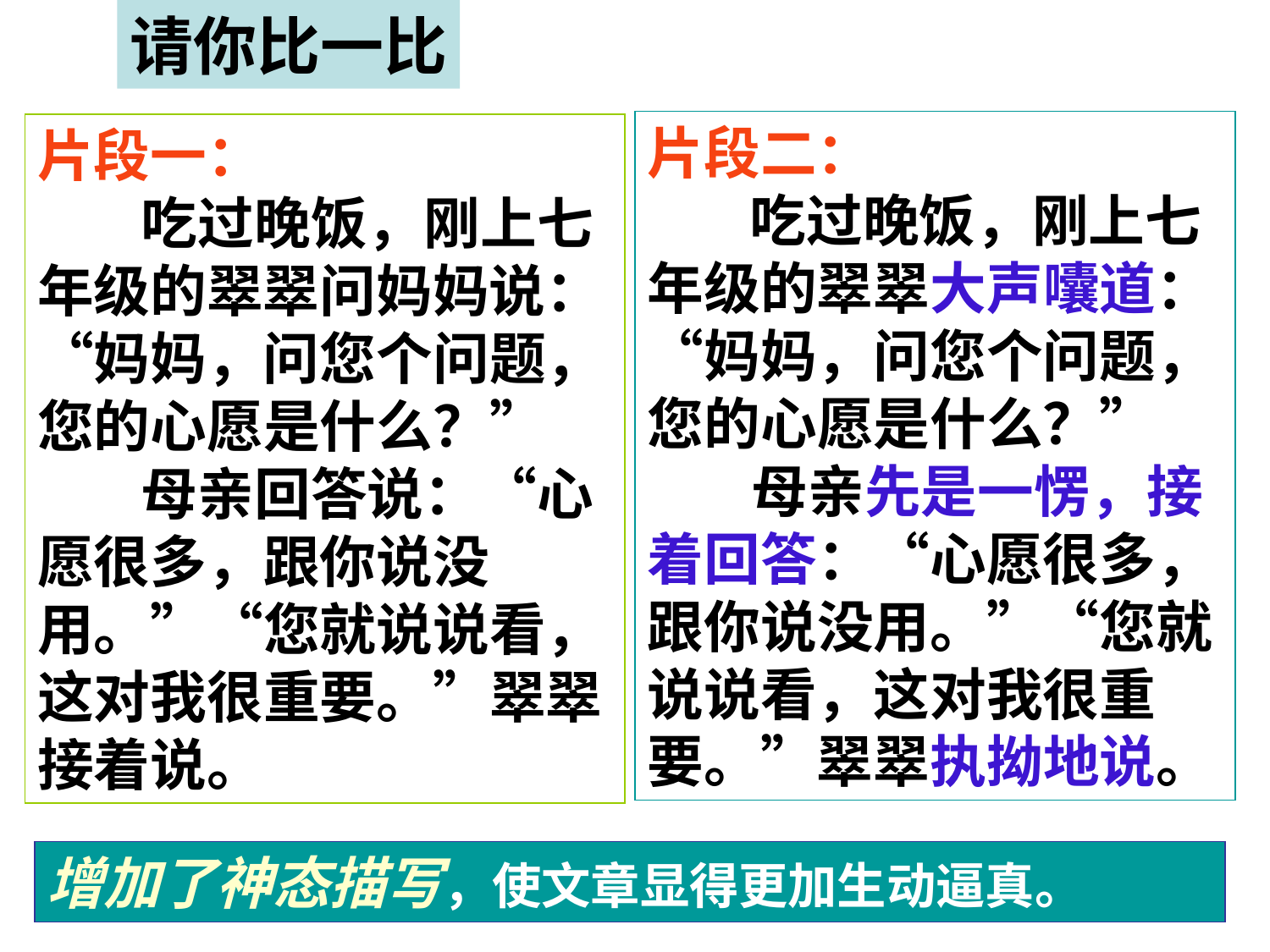

请你比一比
片段二：
       吃过晚饭，刚上七年级的翠翠大声囔道：“妈妈，问您个问题，您的心愿是什么？”
       母亲先是一愣，接着回答：“心愿很多，跟你说没用。”“您就说说看，这对我很重要。”翠翠执拗地说。
片段一：
       吃过晚饭，刚上七年级的翠翠问妈妈说：“妈妈，问您个问题，您的心愿是什么？”
       母亲回答说：“心愿很多，跟你说没用。”“您就说说看，这对我很重要。”翠翠接着说。
增加了神态描写，使文章显得更加生动逼真。